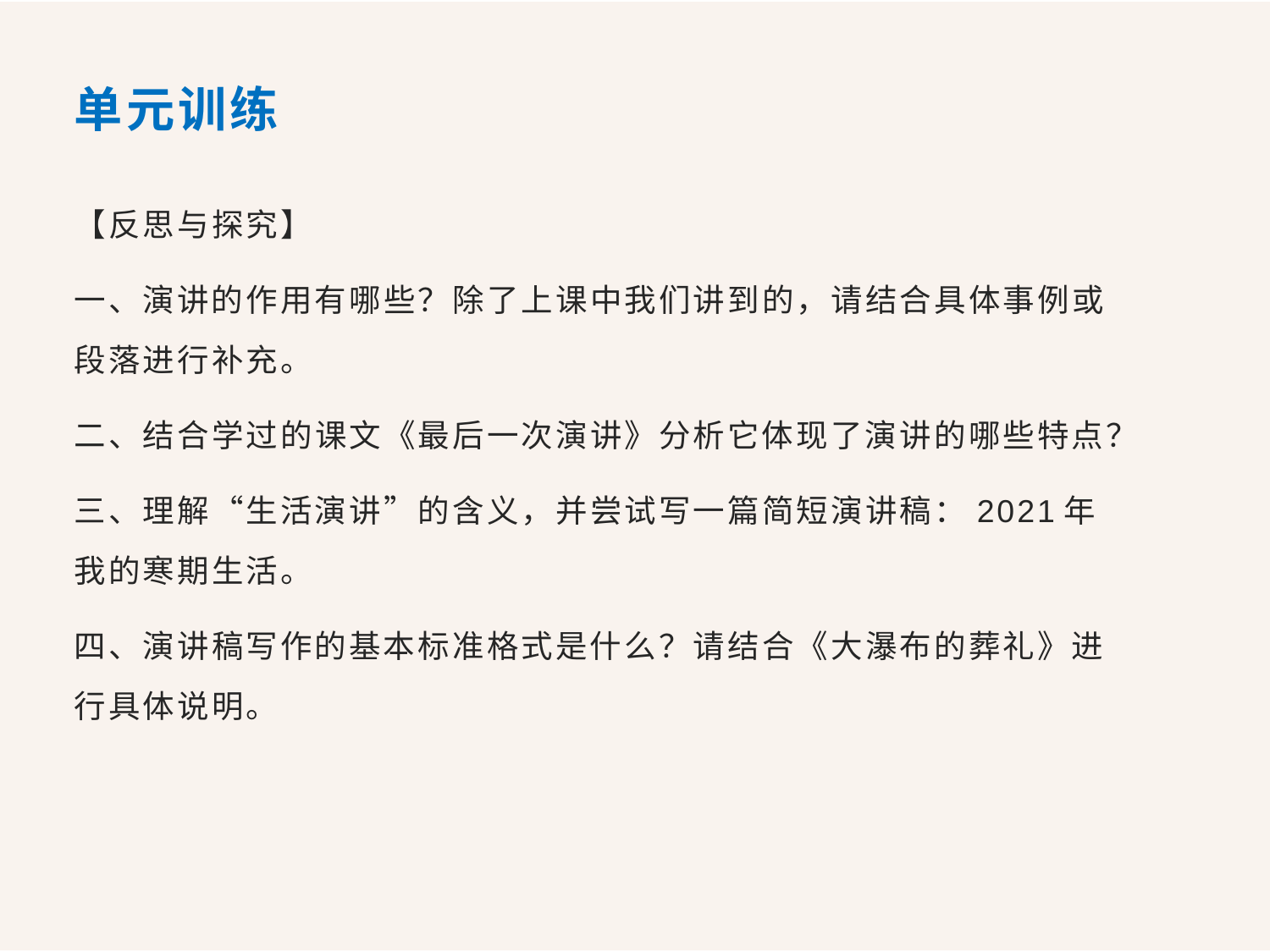

# 单元训练
【反思与探究】
一、演讲的作用有哪些？除了上课中我们讲到的，请结合具体事例或段落进行补充。
二、结合学过的课文《最后一次演讲》分析它体现了演讲的哪些特点？
三、理解“生活演讲”的含义，并尝试写一篇简短演讲稿：2021年我的寒期生活。
四、演讲稿写作的基本标准格式是什么？请结合《大瀑布的葬礼》进行具体说明。